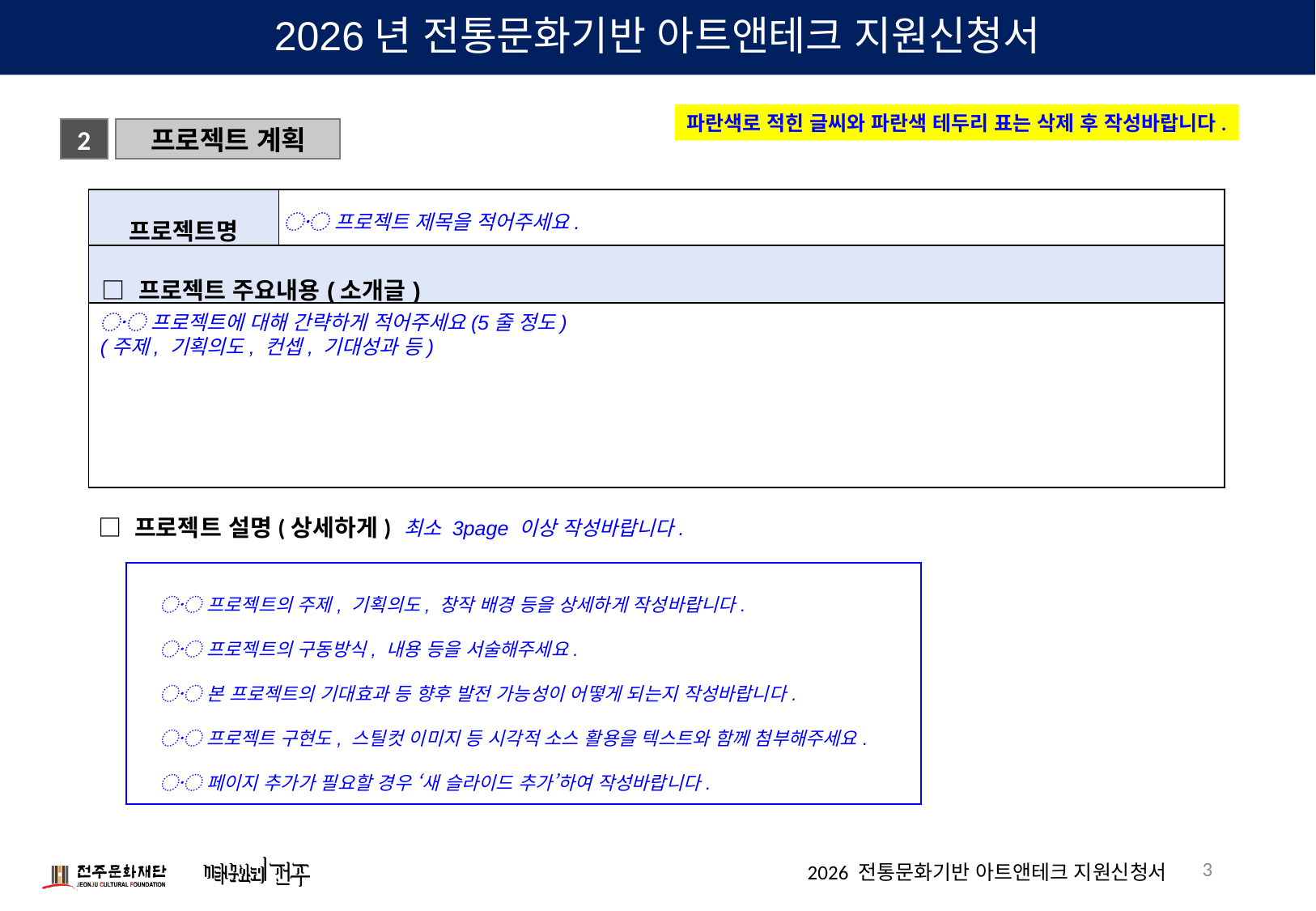

〮 프로젝트 제목을 적어주세요.
〮 프로젝트에 대해 간략하게 적어주세요(5줄 정도)
(주제, 기획의도, 컨셉, 기대성과 등)
최소 3page 이상 작성바랍니다.

〮 프로젝트의 주제, 기획의도, 창작 배경 등을 상세하게 작성바랍니다.
〮 프로젝트의 구동방식, 내용 등을 서술해주세요.
〮 본 프로젝트의 기대효과 등 향후 발전 가능성이 어떻게 되는지 작성바랍니다.
〮 프로젝트 구현도, 스틸컷 이미지 등 시각적 소스 활용을 텍스트와 함께 첨부해주세요.
〮 페이지 추가가 필요할 경우 ‘새 슬라이드 추가’하여 작성바랍니다.
3